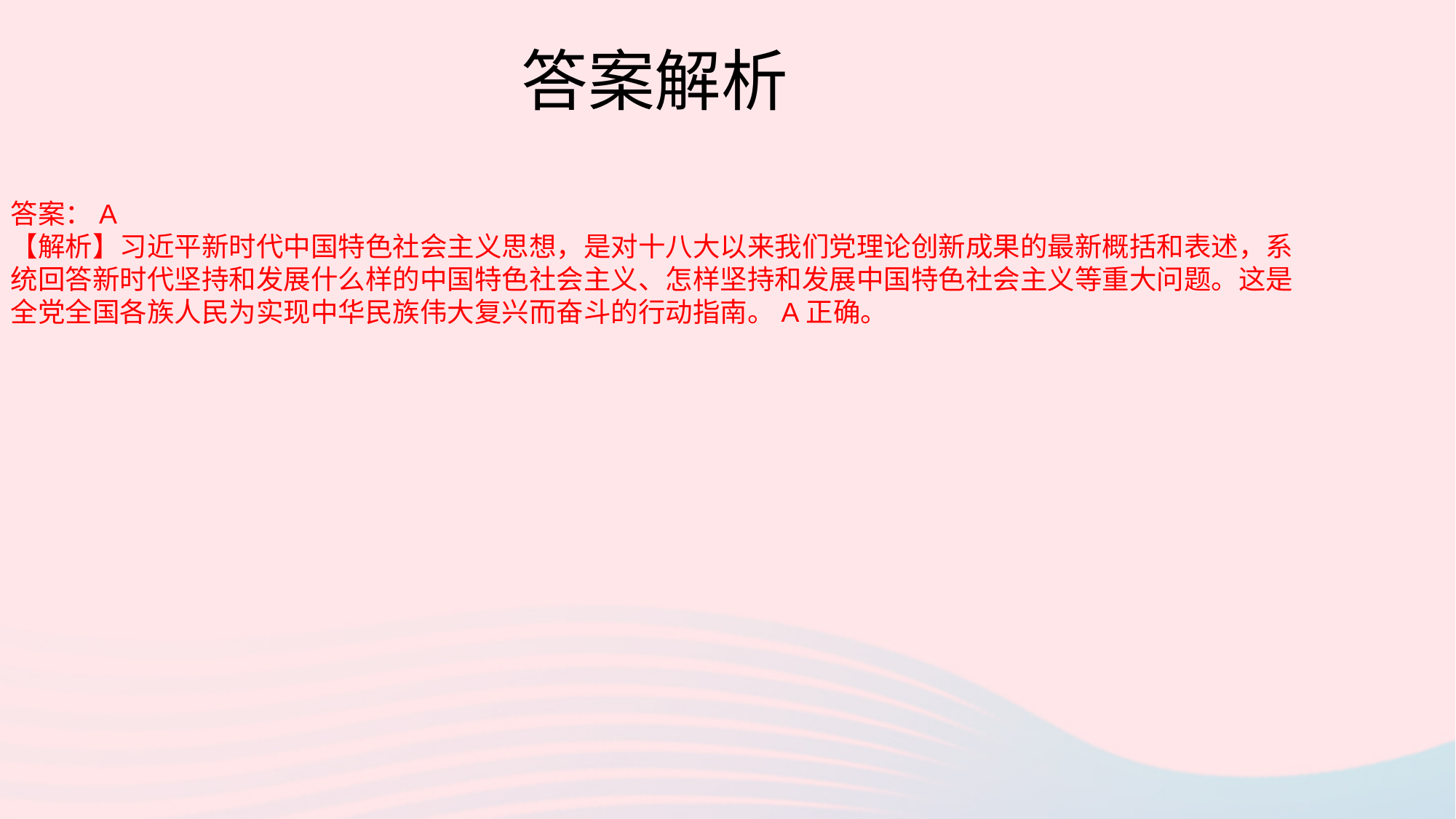

答案解析
答案：A
【解析】习近平新时代中国特色社会主义思想，是对十八大以来我们党理论创新成果的最新概括和表述，系统回答新时代坚持和发展什么样的中国特色社会主义、怎样坚持和发展中国特色社会主义等重大问题。这是全党全国各族人民为实现中华民族伟大复兴而奋斗的行动指南。A正确。